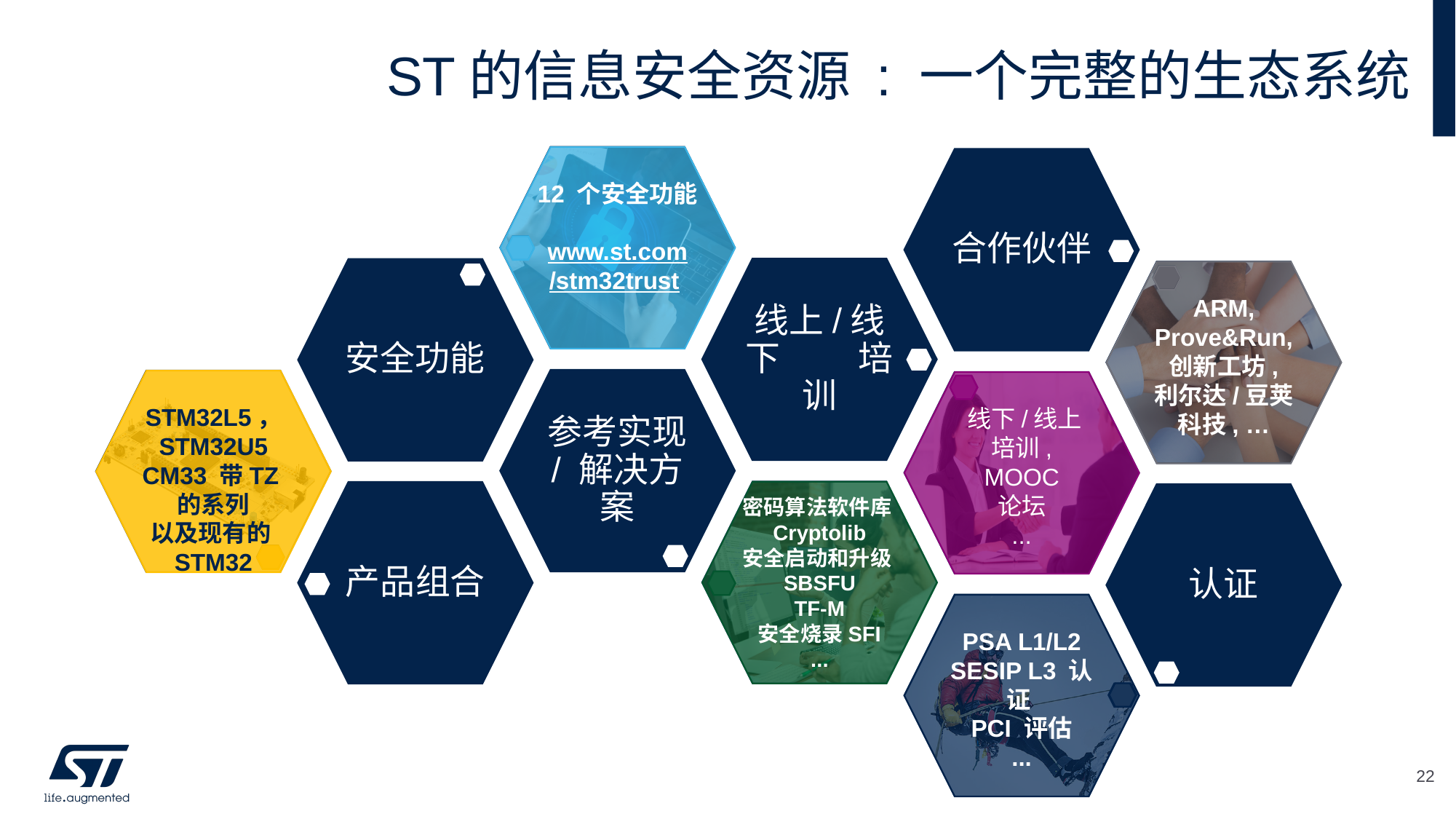

# ST的信息安全资源 : 一个完整的生态系统

合作伙伴

线上/线下          培训
安全功能

参考实现 / 解决方案

产品组合
认证

12 个安全功能

www.st.com
/stm32trust

ARM,
Prove&Run,
创新工坊,
利尔达/豆荚科技, …

STM32L5， STM32U5 CM33 带TZ的系列
以及现有的STM32

  线下/线上   培训,
MOOC
论坛
...

密码算法软件库Cryptolib
安全启动和升级SBSFU
TF-M
安全烧录SFI
...

PSA L1/L2
SESIP L3 认证
PCI 评估
...

22